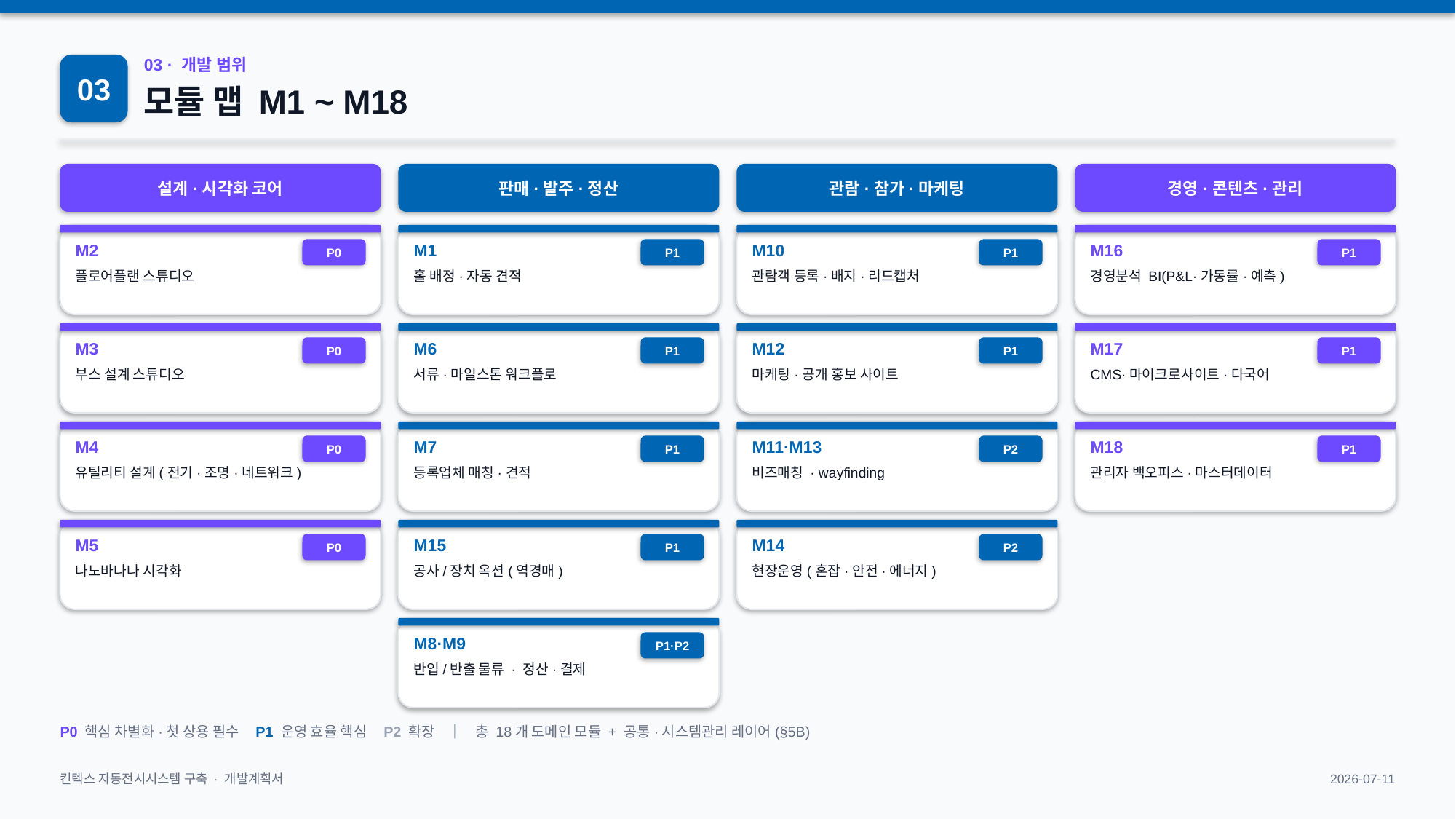

03
03 · 개발 범위
모듈 맵 M1 ~ M18

설계·시각화 코어

판매·발주·정산

관람·참가·마케팅

경영·콘텐츠·관리

P0

P1

P1

P1
M2  P0
M1  P1
M10  P1
M16  P1
플로어플랜 스튜디오
홀 배정·자동 견적
관람객 등록·배지·리드캡처
경영분석 BI(P&L·가동률·예측)

P0

P1

P1

P1
M3  P0
M6  P1
M12  P1
M17  P1
부스 설계 스튜디오
서류·마일스톤 워크플로
마케팅·공개 홍보 사이트
CMS·마이크로사이트·다국어

P0

P1

P2

P1
M4  P0
M7  P1
M11·M13  P2
M18  P1
유틸리티 설계(전기·조명·네트워크)
등록업체 매칭·견적
비즈매칭 · wayfinding
관리자 백오피스·마스터데이터

P0

P1

P2
M5  P0
M15  P1
M14  P2
나노바나나 시각화
공사/장치 옥션(역경매)
현장운영(혼잡·안전·에너지)

P1·P2
M8·M9  P1·P2
반입/반출 물류 · 정산·결제
P0 핵심 차별화·첫 상용 필수    P1 운영 효율 핵심    P2 확장    │    총 18개 도메인 모듈 + 공통·시스템관리 레이어(§5B)
킨텍스 자동전시시스템 구축 · 개발계획서
2026-07-11